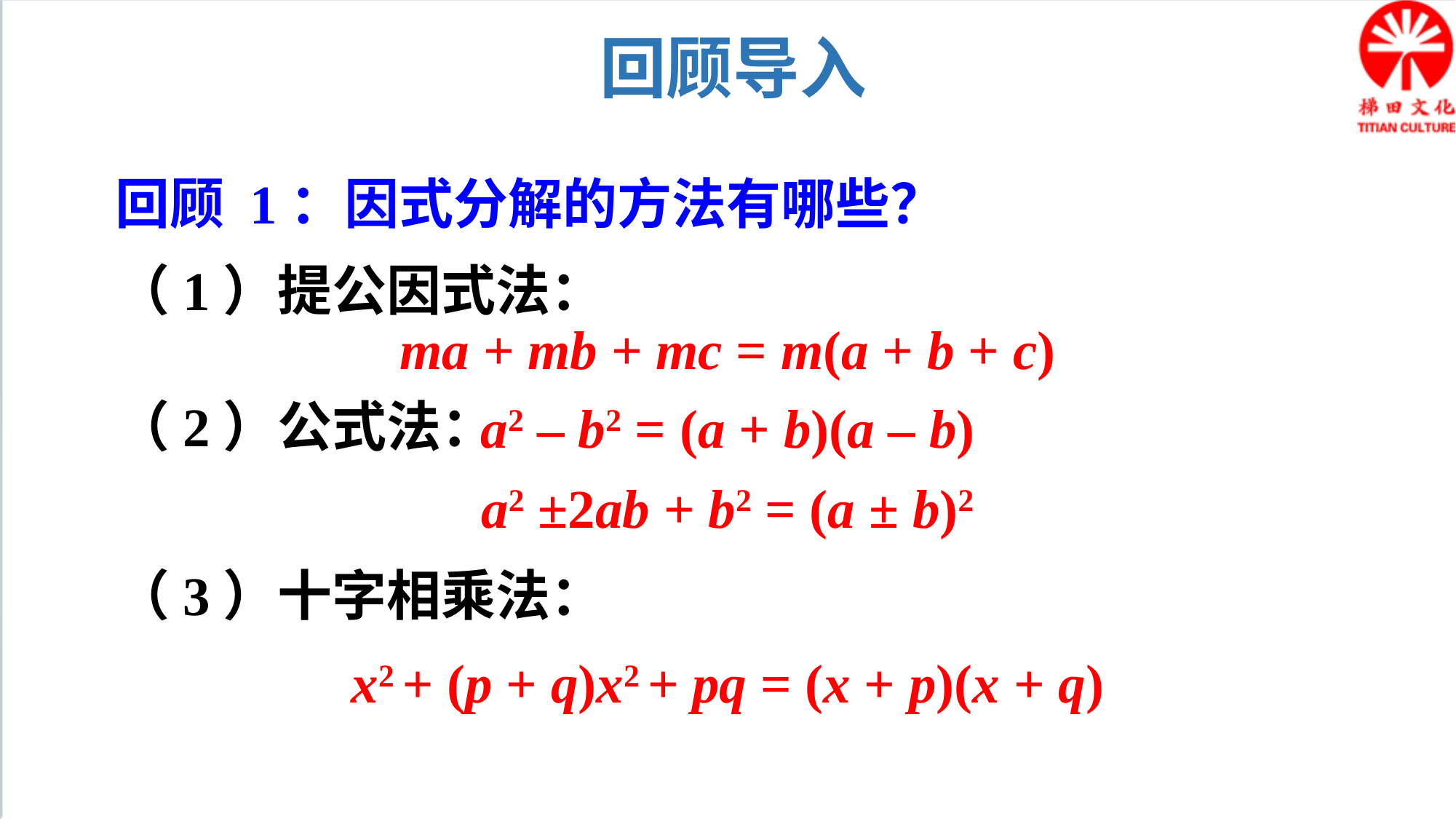

回顾导入
回顾 1：因式分解的方法有哪些？
（1）提公因式法：
ma + mb + mc = m(a + b + c)
（2）公式法：
a2 – b2 = (a + b)(a – b)
a2 ±2ab + b2 = (a ± b)2
（3）十字相乘法：
x2 + (p + q)x2 + pq = (x + p)(x + q)